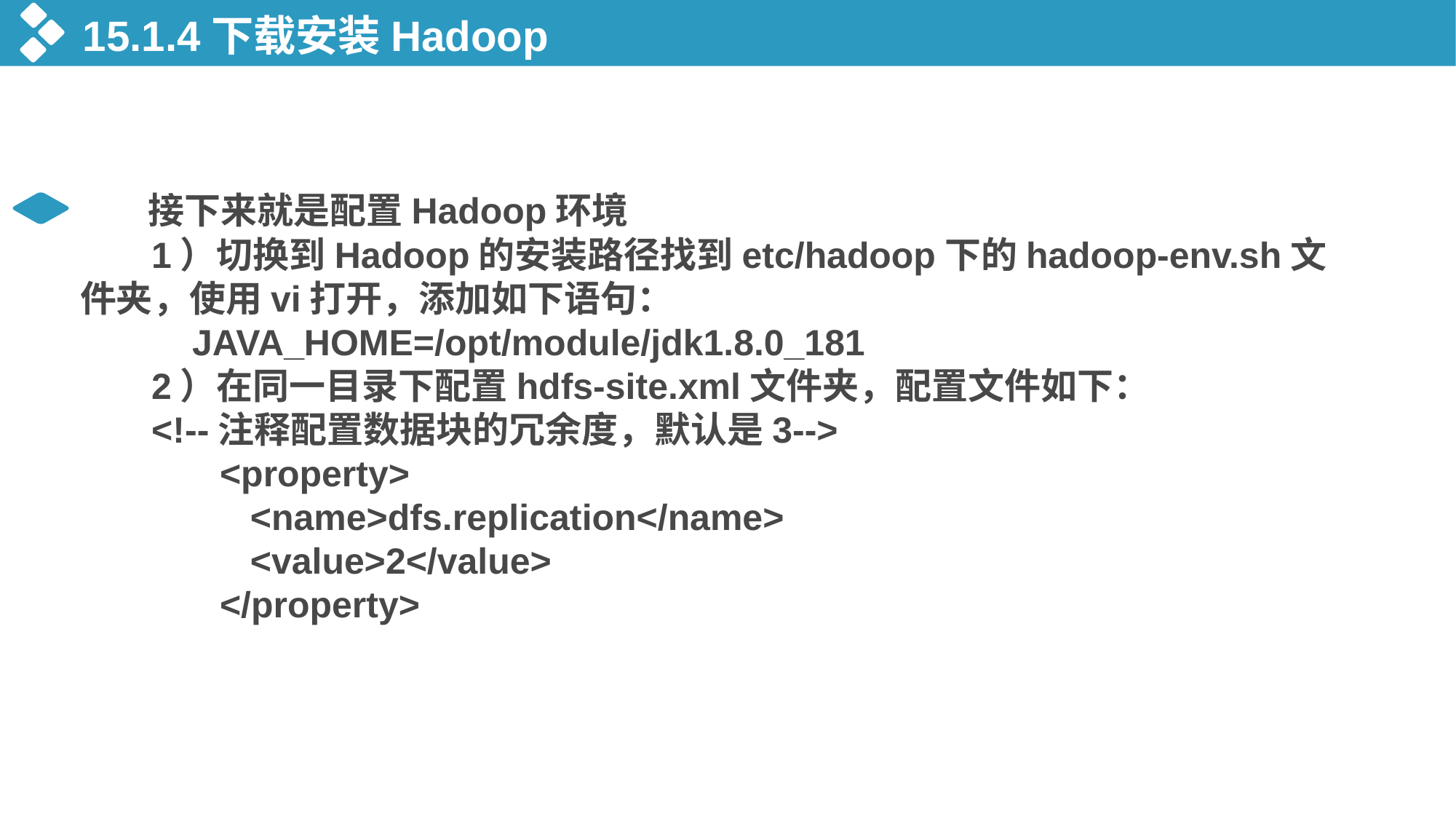

15.1.4下载安装Hadoop
      接下来就是配置Hadoop环境
       1）切换到Hadoop的安装路径找到etc/hadoop下的hadoop-env.sh文件夹，使用vi打开，添加如下语句：
           JAVA_HOME=/opt/module/jdk1.8.0_181
       2）在同一目录下配置hdfs-site.xml文件夹，配置文件如下：
       <!--注释配置数据块的冗余度，默认是3-->
	   <property>
	      <name>dfs.replication</name>
	      <value>2</value>
	   </property>